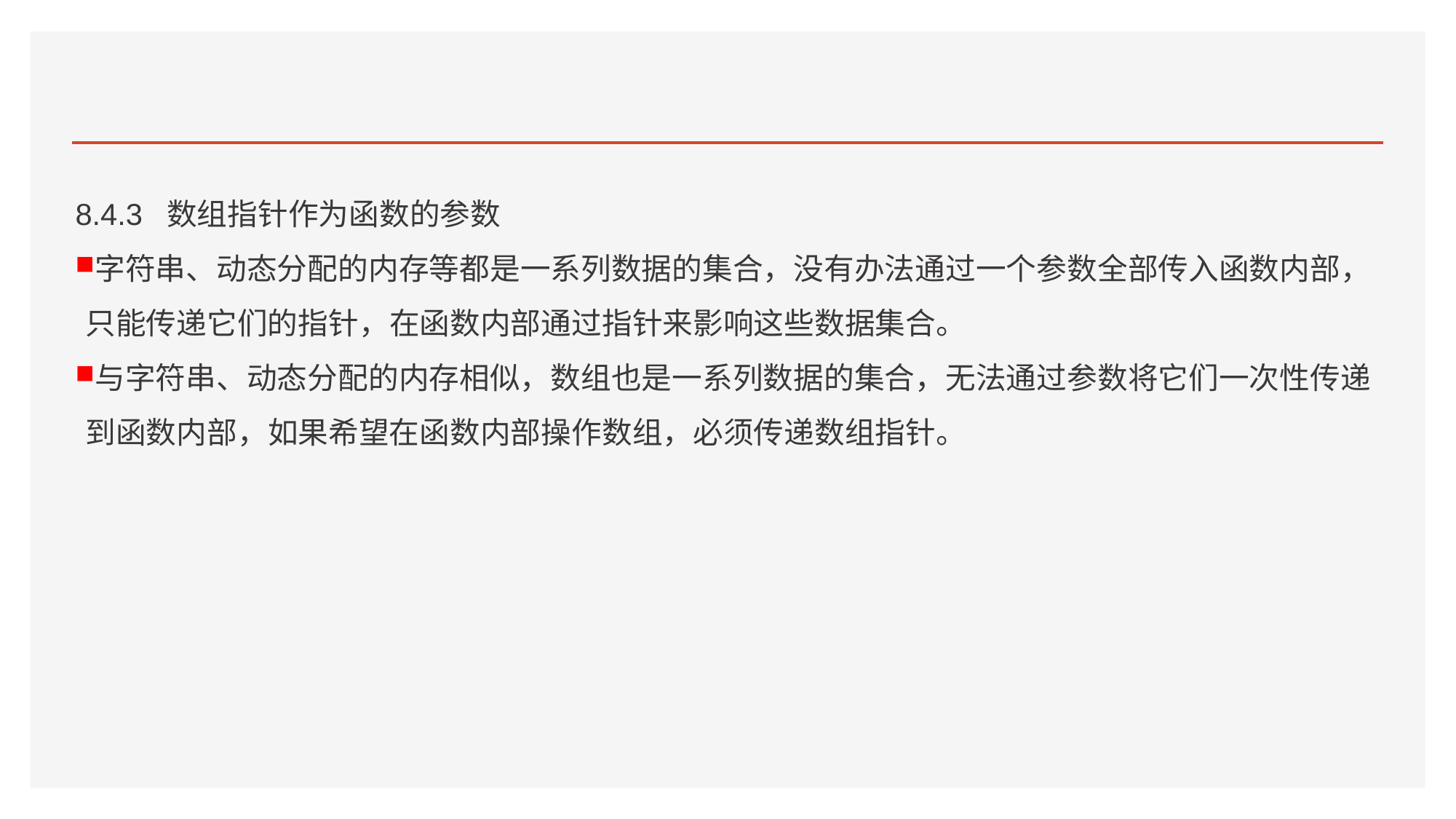

#
8.4.3  数组指针作为函数的参数
字符串、动态分配的内存等都是一系列数据的集合，没有办法通过一个参数全部传入函数内部，只能传递它们的指针，在函数内部通过指针来影响这些数据集合。
与字符串、动态分配的内存相似，数组也是一系列数据的集合，无法通过参数将它们一次性传递到函数内部，如果希望在函数内部操作数组，必须传递数组指针。